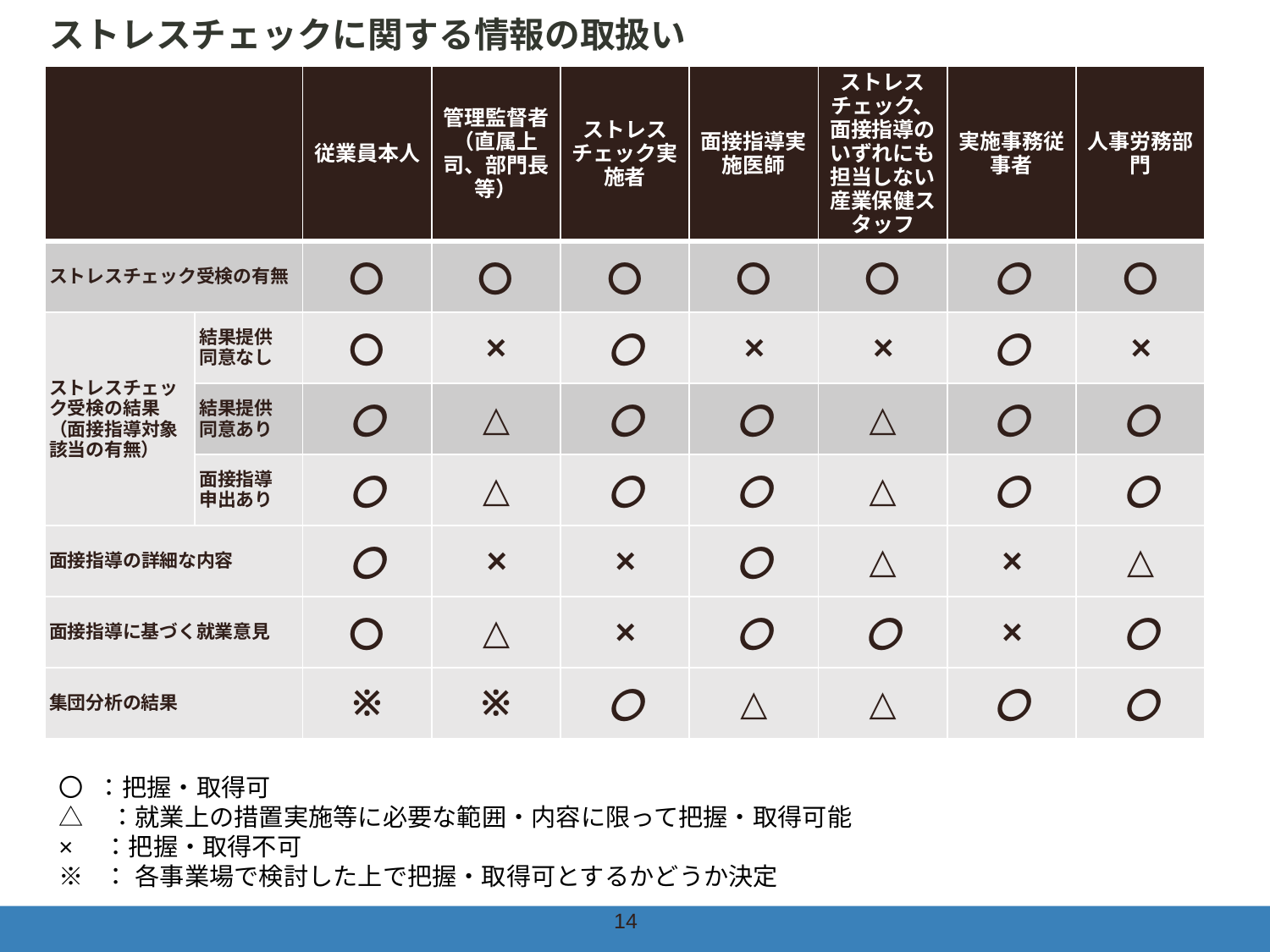

ストレスチェックに関する情報の取扱い
|  |  | 従業員本人 | 管理監督者（直属上司、部門長等） | ストレスチェック実施者 | 面接指導実施医師 | ストレスチェック、面接指導のいずれにも担当しない産業保健スタッフ | 実施事務従事者 | 人事労務部門 |
| --- | --- | --- | --- | --- | --- | --- | --- | --- |
| ストレスチェック受検の有無 |  | 〇 | 〇 | 〇 | 〇 | 〇 | 〇 | 〇 |
| ストレスチェック受検の結果 （面接指導対象該当の有無） | 結果提供 同意なし | 〇 | × | 〇 | × | × | 〇 | × |
|  | 結果提供 同意あり | 〇 | △ | 〇 | 〇 | △ | 〇 | 〇 |
|  | 面接指導 申出あり | 〇 | △ | 〇 | 〇 | △ | 〇 | 〇 |
| 面接指導の詳細な内容 |  | 〇 | × | × | 〇 | △ | × | △ |
| 面接指導に基づく就業意見 |  | 〇 | △ | × | 〇 | 〇 | × | 〇 |
| 集団分析の結果 |  | ※ | ※ | 〇 | △ | △ | 〇 | 〇 |
※価格は税抜き表記です
〇  ：把握・取得可
△   ：就業上の措置実施等に必要な範囲・内容に限って把握・取得可能
×　：把握・取得不可
※  ： 各事業場で検討した上で把握・取得可とするかどうか決定
14